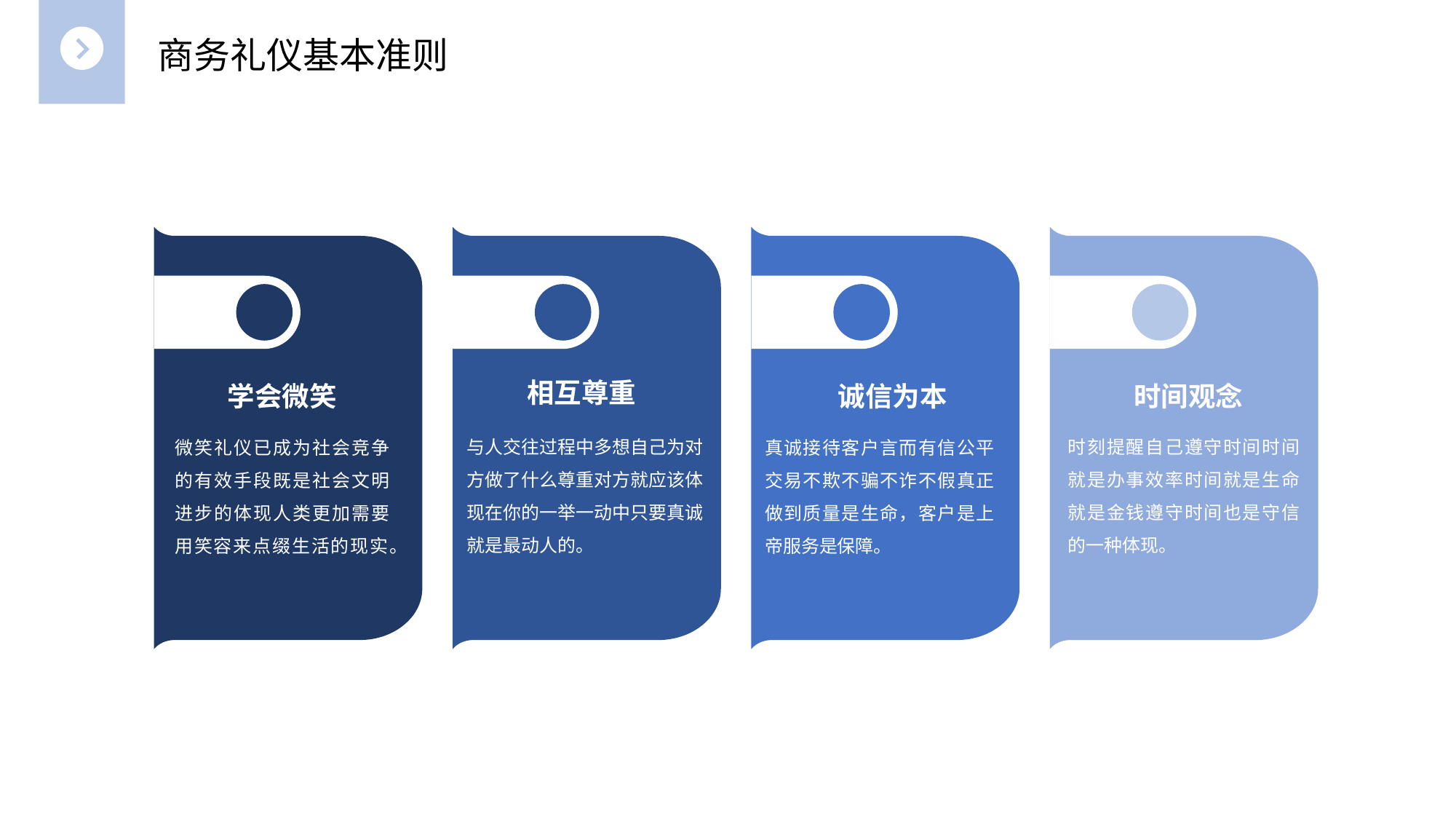

商务礼仪基本准则

相互尊重
学会微笑
诚信为本
时间观念
与人交往过程中多想自己为对方做了什么尊重对方就应该体现在你的一举一动中只要真诚就是最动人的。
时刻提醒自己遵守时间时间就是办事效率时间就是生命就是金钱遵守时间也是守信的一种体现。
微笑礼仪已成为社会竞争的有效手段既是社会文明进步的体现人类更加需要用笑容来点缀生活的现实。
真诚接待客户言而有信公平交易不欺不骗不诈不假真正做到质量是生命，客户是上帝服务是保障。